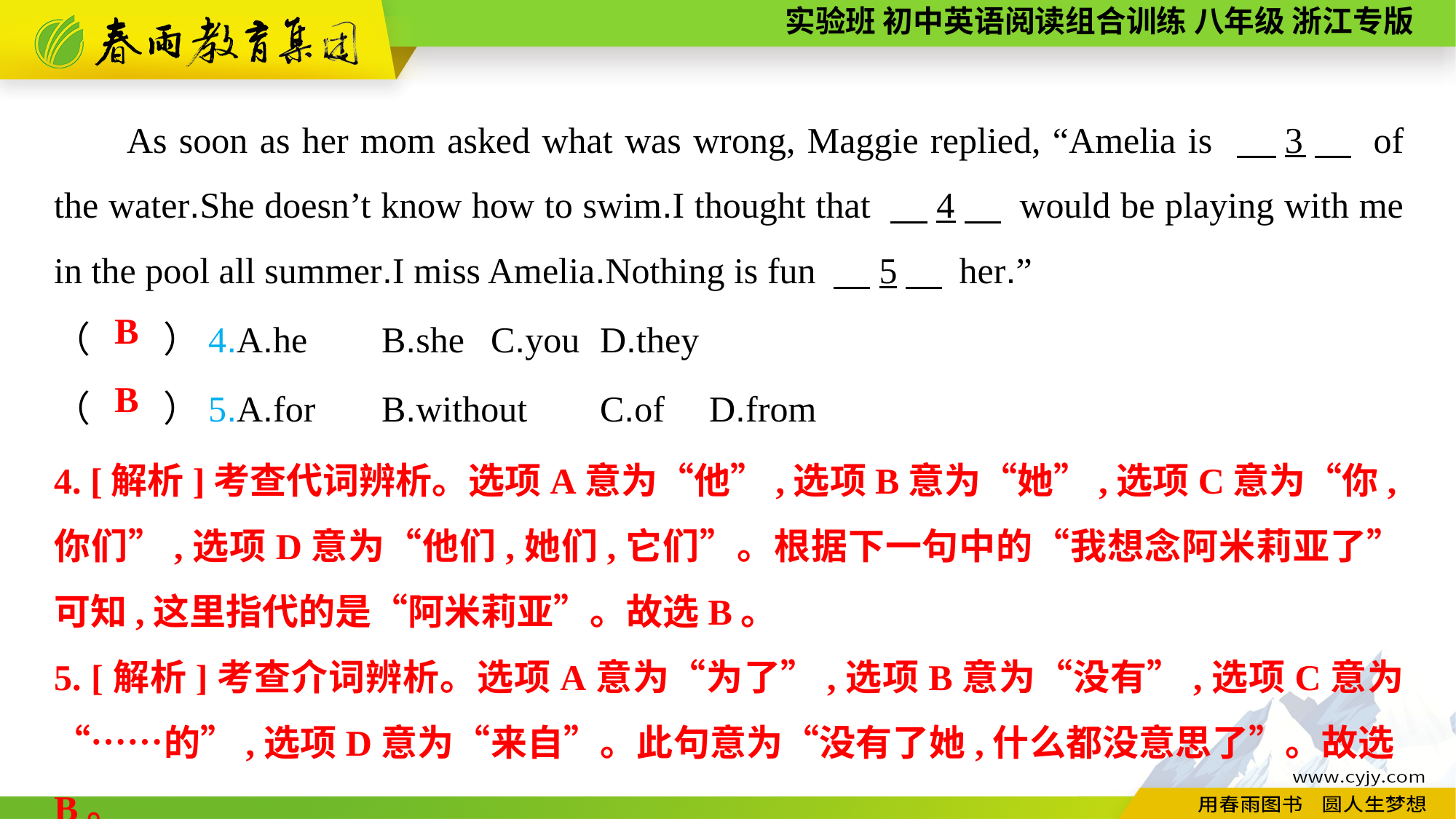

As soon as her mom asked what was wrong, Maggie replied, “Amelia is 　3　 of the water.She doesn’t know how to swim.I thought that 　4　 would be playing with me in the pool all summer.I miss Amelia.Nothing is fun 　5　 her.”
（　　）4.A.he	B.she	C.you	D.they
B
（　　）5.A.for	B.without	C.of	D.from
B
4. [解析]考查代词辨析。选项A意为“他”,选项B意为“她”,选项C意为“你,你们”,选项D意为“他们,她们,它们”。根据下一句中的“我想念阿米莉亚了”可知,这里指代的是“阿米莉亚”。故选B。
5. [解析]考查介词辨析。选项A意为“为了”,选项B意为“没有”,选项C意为“……的”,选项D意为“来自”。此句意为“没有了她,什么都没意思了”。故选B。